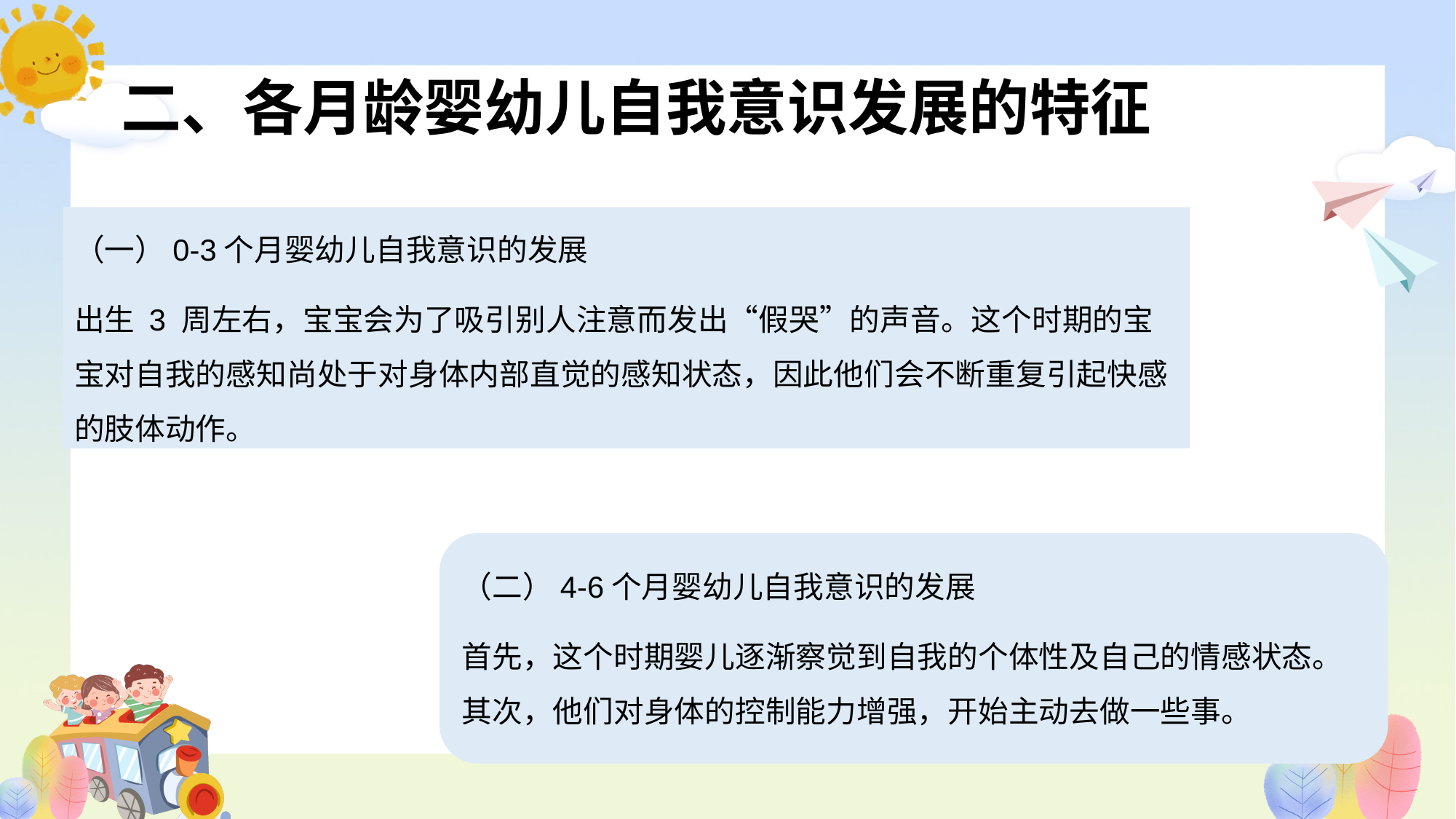

# 二、各月龄婴幼儿自我意识发展的特征
（一）0-3个月婴幼儿自我意识的发展
出生 3 周左右，宝宝会为了吸引别人注意而发出“假哭”的声音。这个时期的宝宝对自我的感知尚处于对身体内部直觉的感知状态，因此他们会不断重复引起快感的肢体动作。
（二）4-6个月婴幼儿自我意识的发展
首先，这个时期婴儿逐渐察觉到自我的个体性及自己的情感状态。其次，他们对身体的控制能力增强，开始主动去做一些事。